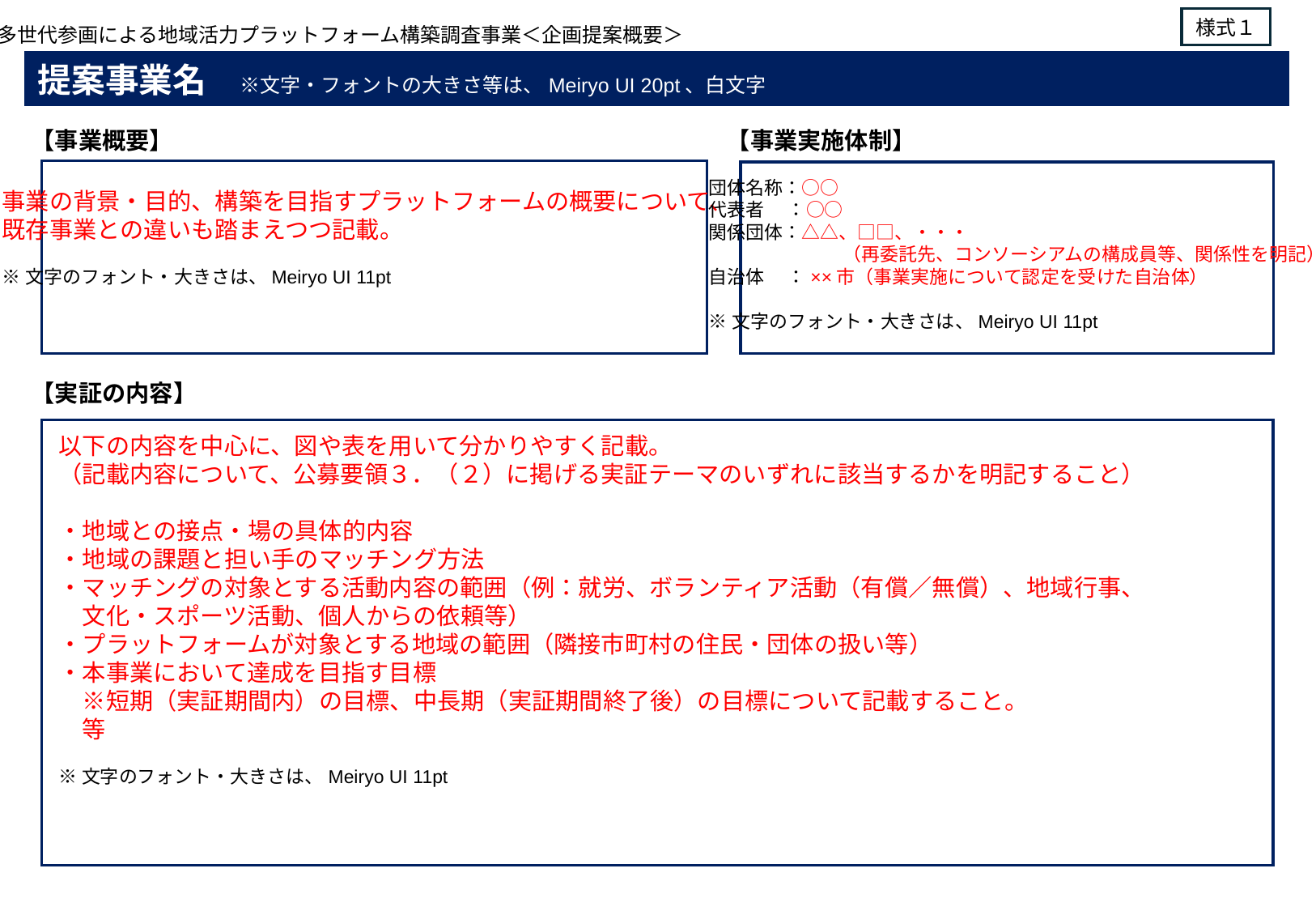

様式１
多世代参画による地域活力プラットフォーム構築調査事業＜企画提案概要＞
提案事業名　※文字・フォントの大きさ等は、Meiryo UI 20pt、白文字
【事業実施体制】
【事業概要】

団体名称：○○
代表者　 ：○○
関係団体：△△、□□、・・・
　　　　　　　 （再委託先、コンソーシアムの構成員等、関係性を明記）
自治体 　：××市（事業実施について認定を受けた自治体）

※文字のフォント・大きさは、Meiryo UI 11pt

事業の背景・目的、構築を目指すプラットフォームの概要について、
既存事業との違いも踏まえつつ記載。

※文字のフォント・大きさは、Meiryo UI 11pt
【実証の内容】

以下の内容を中心に、図や表を用いて分かりやすく記載。
（記載内容について、公募要領３．（２）に掲げる実証テーマのいずれに該当するかを明記すること）

・地域との接点・場の具体的内容
・地域の課題と担い手のマッチング方法
・マッチングの対象とする活動内容の範囲（例：就労、ボランティア活動（有償／無償）、地域行事、
　文化・スポーツ活動、個人からの依頼等）
・プラットフォームが対象とする地域の範囲（隣接市町村の住民・団体の扱い等）
・本事業において達成を目指す目標
　※短期（実証期間内）の目標、中長期（実証期間終了後）の目標について記載すること。　　　　　　　　　　等

※文字のフォント・大きさは、Meiryo UI 11pt